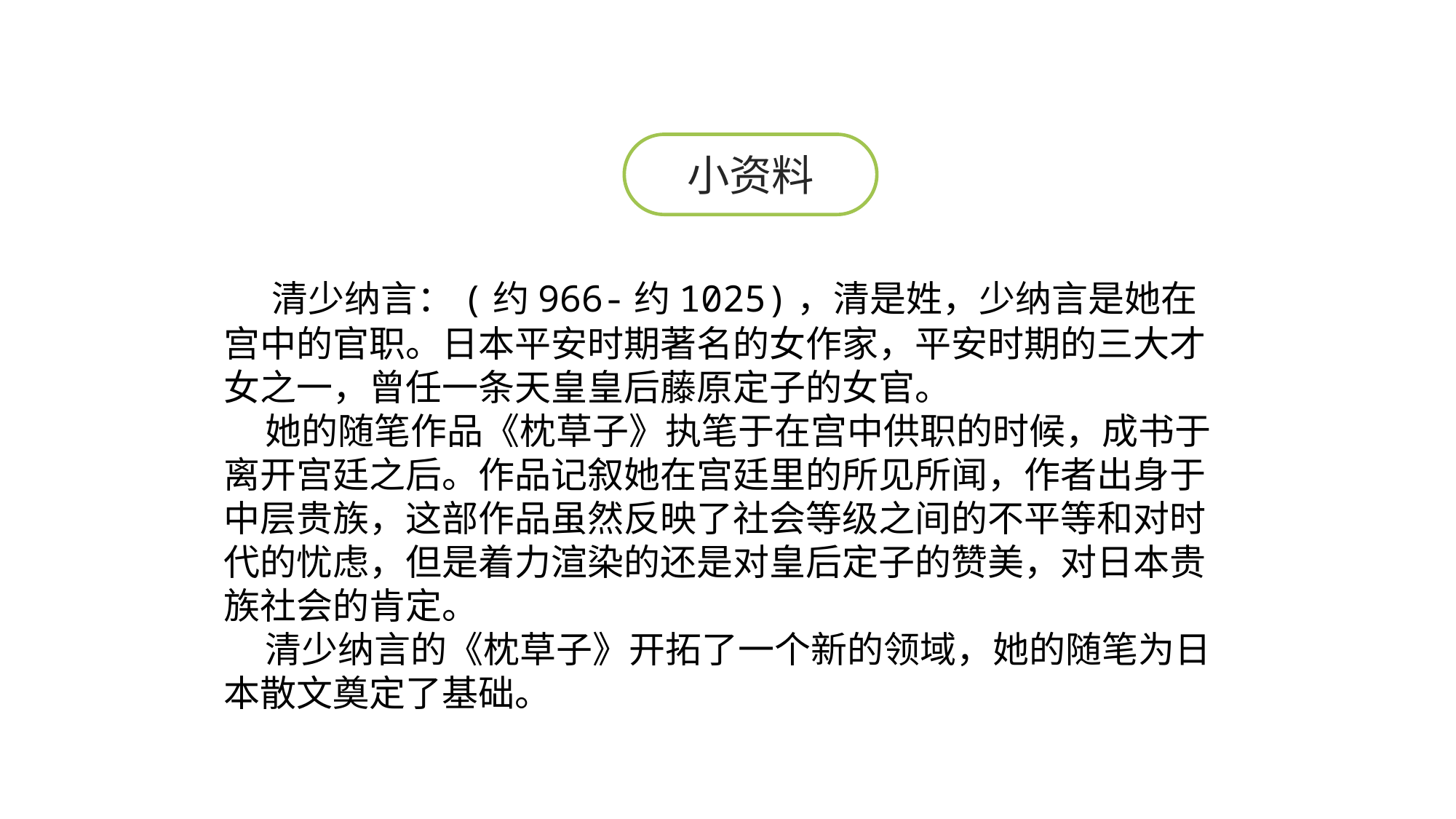

小资料
    清少纳言：(约966-约1025)，清是姓，少纳言是她在宫中的官职。日本平安时期著名的女作家，平安时期的三大才女之一，曾任一条天皇皇后藤原定子的女官。
    她的随笔作品《枕草子》执笔于在宫中供职的时候，成书于离开宫廷之后。作品记叙她在宫廷里的所见所闻，作者出身于中层贵族，这部作品虽然反映了社会等级之间的不平等和对时代的忧虑，但是着力渲染的还是对皇后定子的赞美，对日本贵族社会的肯定。
    清少纳言的《枕草子》开拓了一个新的领域，她的随笔为日本散文奠定了基础。